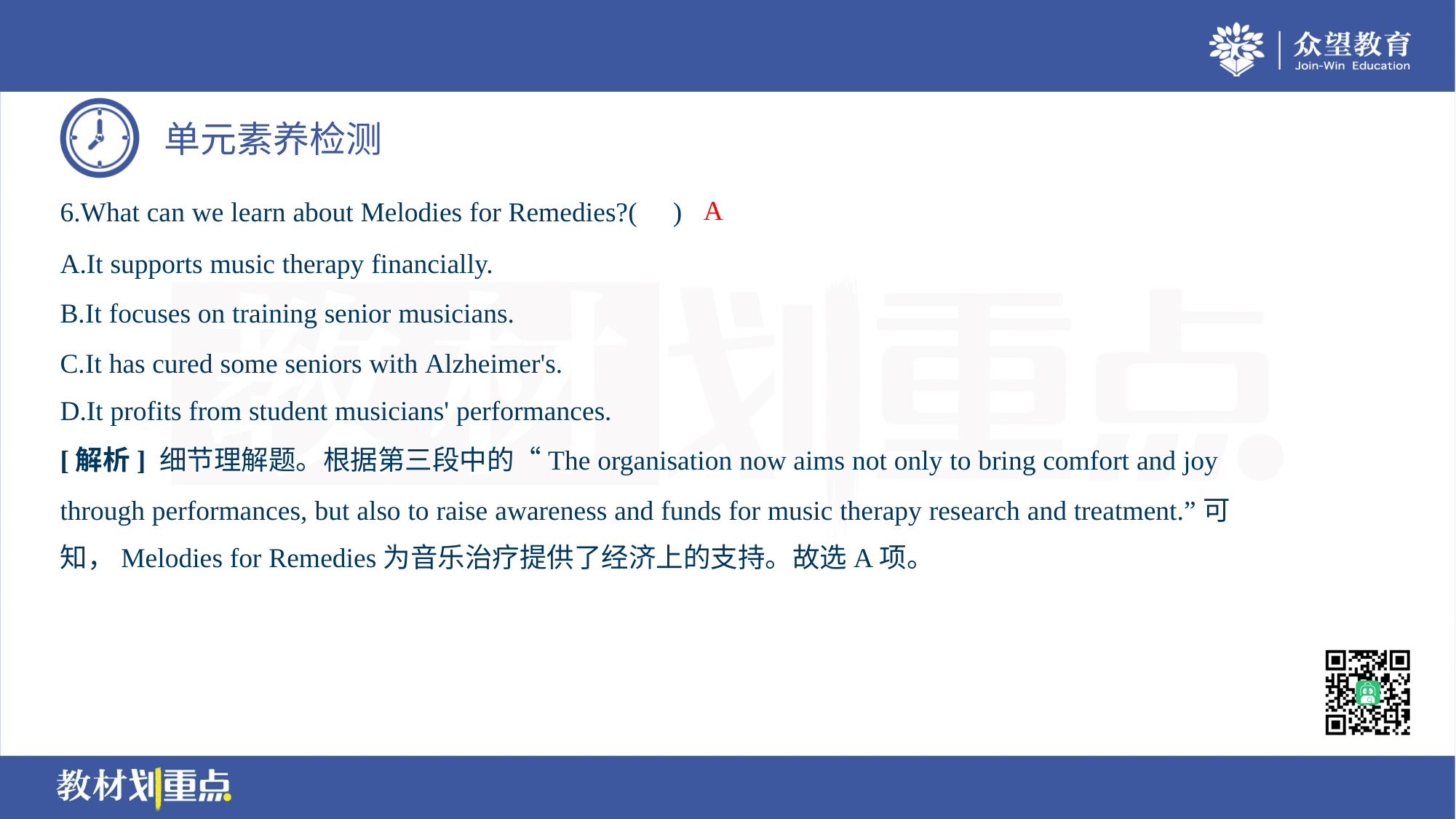

A
6.What can we learn about Melodies for Remedies?(     )
A.It supports music therapy financially.
B.It focuses on training senior musicians.
C.It has cured some seniors with Alzheimer's.
D.It profits from student musicians' performances.
[解析] 细节理解题。根据第三段中的“The organisation now aims not only to bring comfort and joy
through performances, but also to raise awareness and funds for music therapy research and treatment.”可
知，Melodies for Remedies为音乐治疗提供了经济上的支持。故选A项。